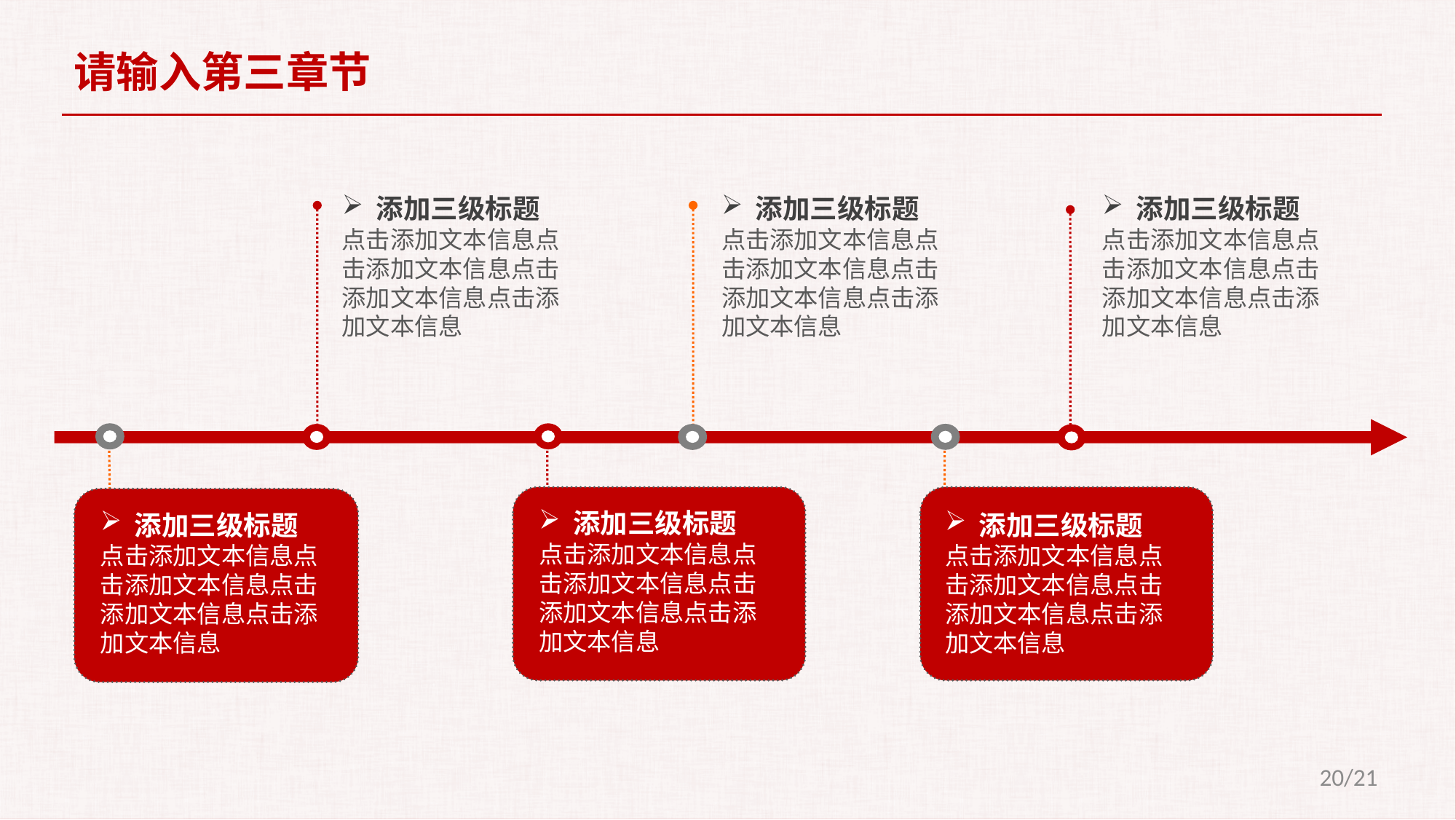

请输入第三章节
添加三级标题
点击添加文本信息点击添加文本信息点击添加文本信息点击添加文本信息

添加三级标题
点击添加文本信息点击添加文本信息点击添加文本信息点击添加文本信息
添加三级标题
点击添加文本信息点击添加文本信息点击添加文本信息点击添加文本信息

添加三级标题
点击添加文本信息点击添加文本信息点击添加文本信息点击添加文本信息
添加三级标题
点击添加文本信息点击添加文本信息点击添加文本信息点击添加文本信息
添加三级标题
点击添加文本信息点击添加文本信息点击添加文本信息点击添加文本信息
20/21